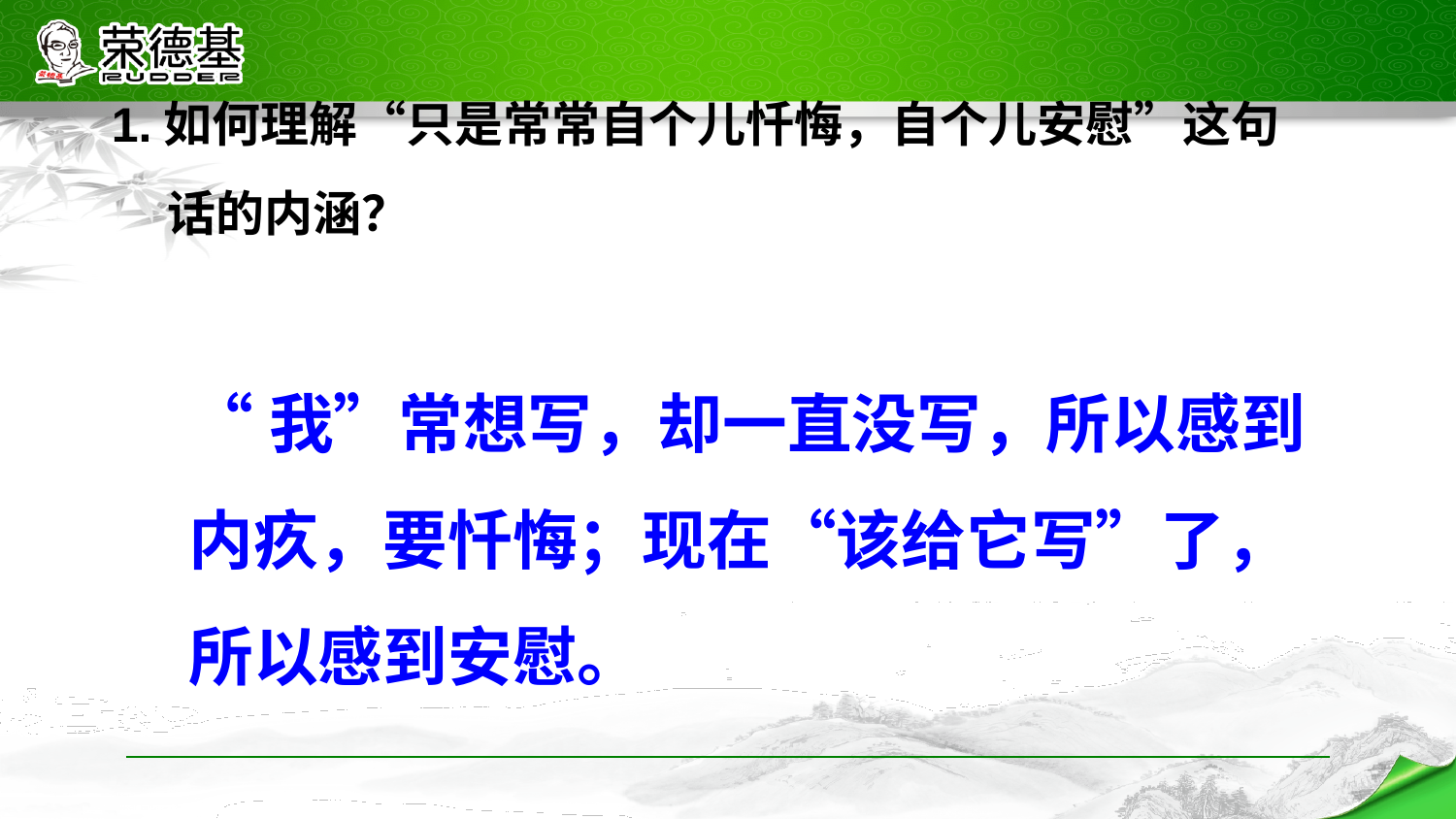

1.如何理解“只是常常自个儿忏悔，自个儿安慰”这句话的内涵？
“我”常想写，却一直没写，所以感到内疚，要忏悔；现在“该给它写”了，所以感到安慰。